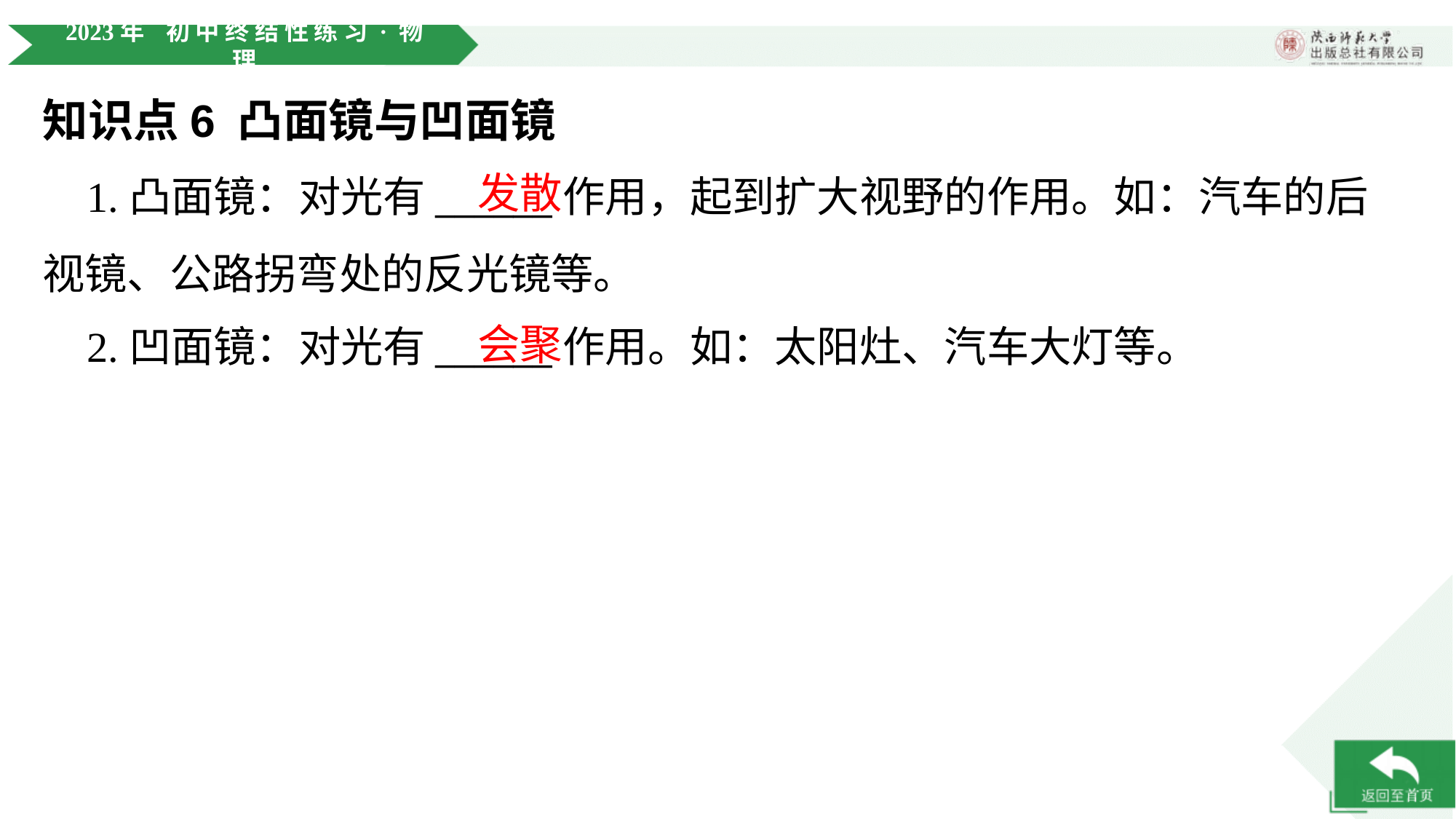

知识点6 凸面镜与凹面镜
发散
    1.凸面镜：对光有______作用，起到扩大视野的作用。如：汽车的后
视镜、公路拐弯处的反光镜等。
会聚
    2.凹面镜：对光有______作用。如：太阳灶、汽车大灯等。